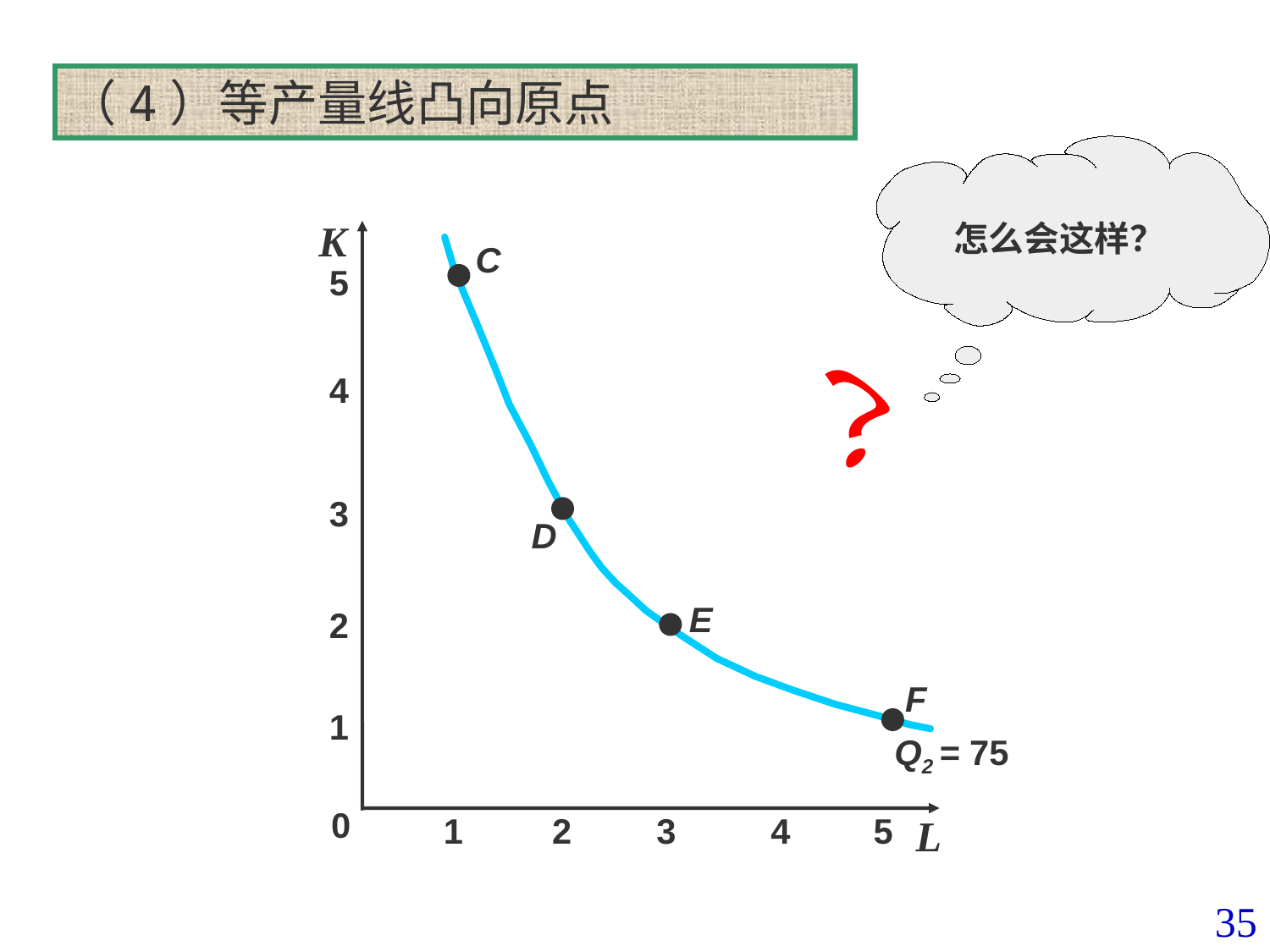

（4）等产量线凸向原点

怎么会这样？
？
K

5
4
3
2
4/3
1
0
1
2
3
4
5
L

C

Q2 = 75

D
E

J
F

35